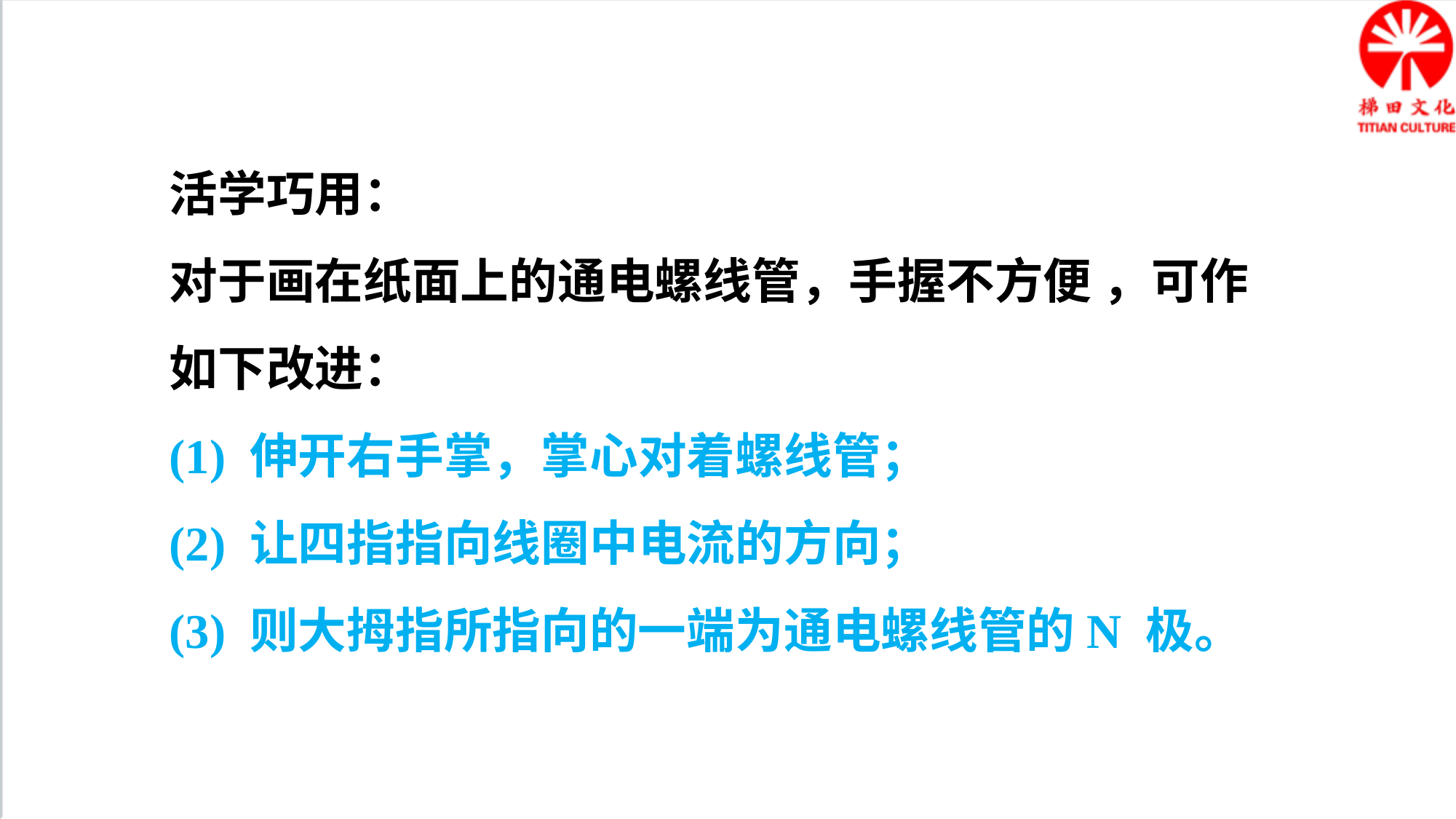

活学巧用：
对于画在纸面上的通电螺线管，手握不方便 ，可作如下改进：
(1) 伸开右手掌，掌心对着螺线管；
(2) 让四指指向线圈中电流的方向；
(3) 则大拇指所指向的一端为通电螺线管的N 极。